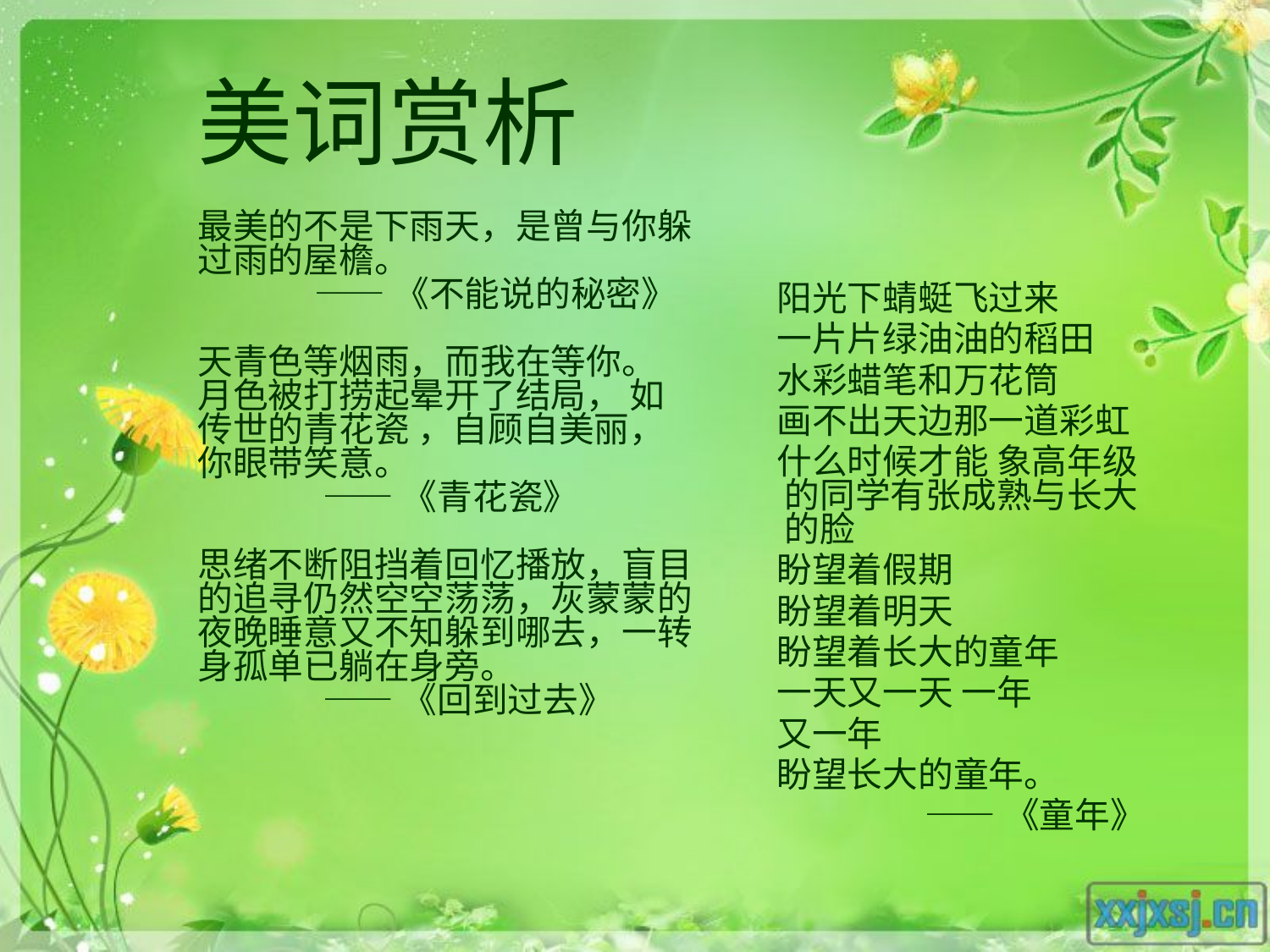

美词赏析
最美的不是下雨天，是曾与你躲过雨的屋檐。
               ——《不能说的秘密》

天青色等烟雨，而我在等你。 月色被打捞起晕开了结局， 如传世的青花瓷 ，自顾自美丽， 你眼带笑意。
                ——《青花瓷》

思绪不断阻挡着回忆播放，盲目的追寻仍然空空荡荡，灰蒙蒙的夜晚睡意又不知躲到哪去，一转身孤单已躺在身旁。
                ——《回到过去》

    阳光下蜻蜓飞过来
    一片片绿油油的稻田
    水彩蜡笔和万花筒
    画不出天边那一道彩虹
    什么时候才能 象高年级的同学有张成熟与长大的脸
    盼望着假期
    盼望着明天
    盼望着长大的童年
    一天又一天 一年
    又一年
    盼望长大的童年。
                        ——《童年》